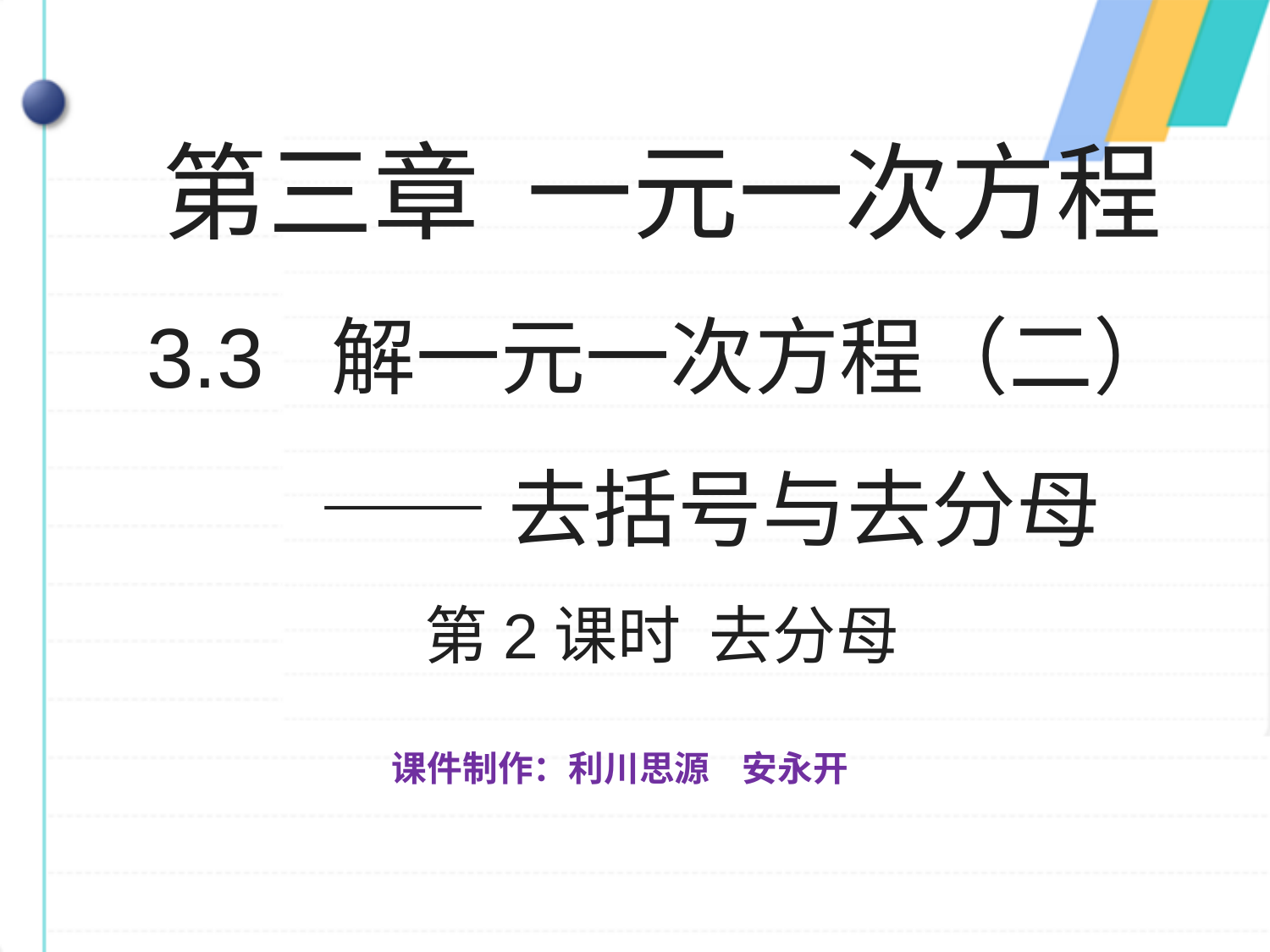

第三章  一元一次方程
3.3  解一元一次方程（二）
     ——去括号与去分母
第2课时  去分母
课件制作：利川思源    安永开